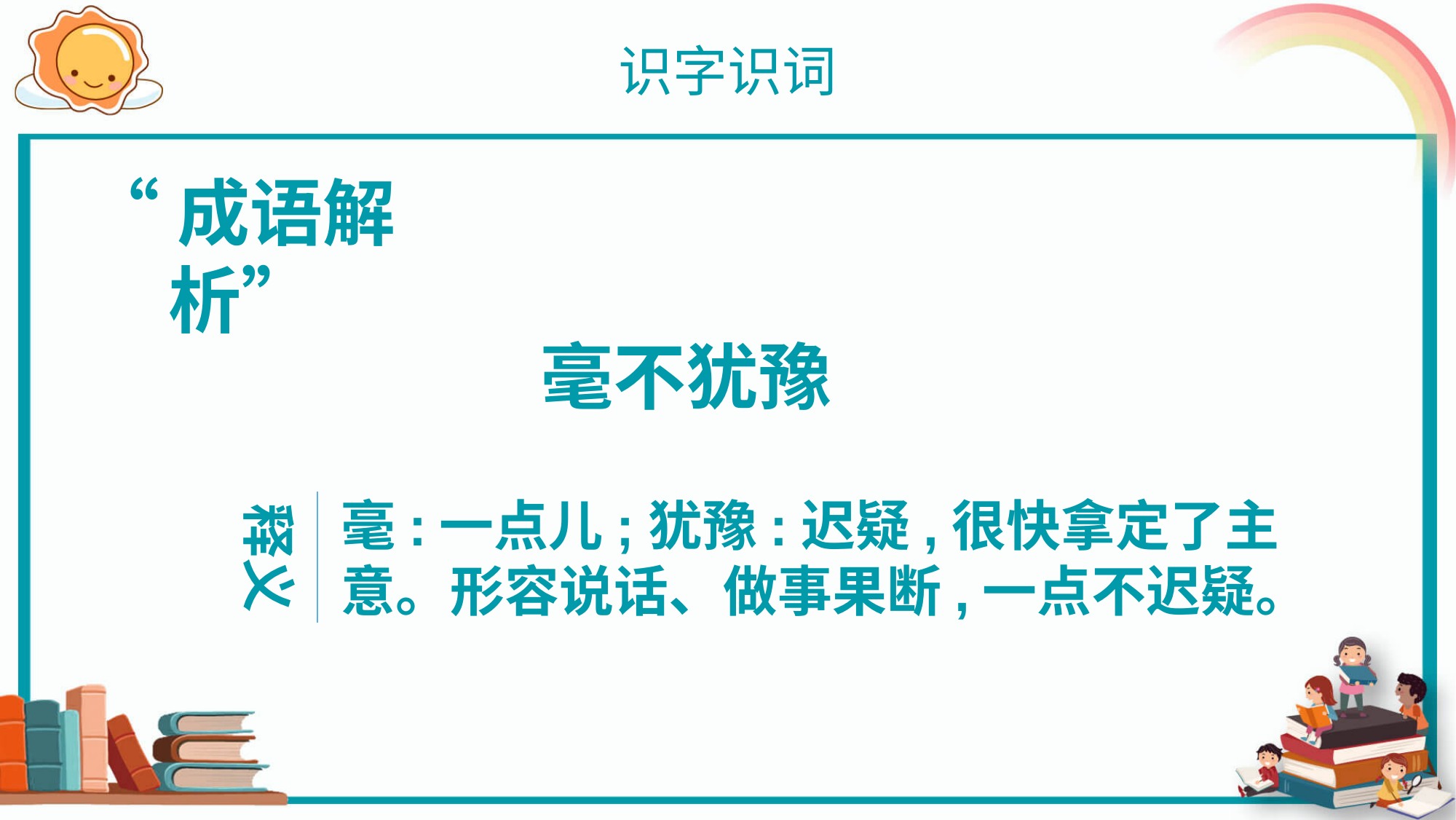

识字识词
“成语解析”
毫不犹豫
释义
毫:一点儿;犹豫:迟疑,很快拿定了主意。形容说话、做事果断,一点不迟疑。